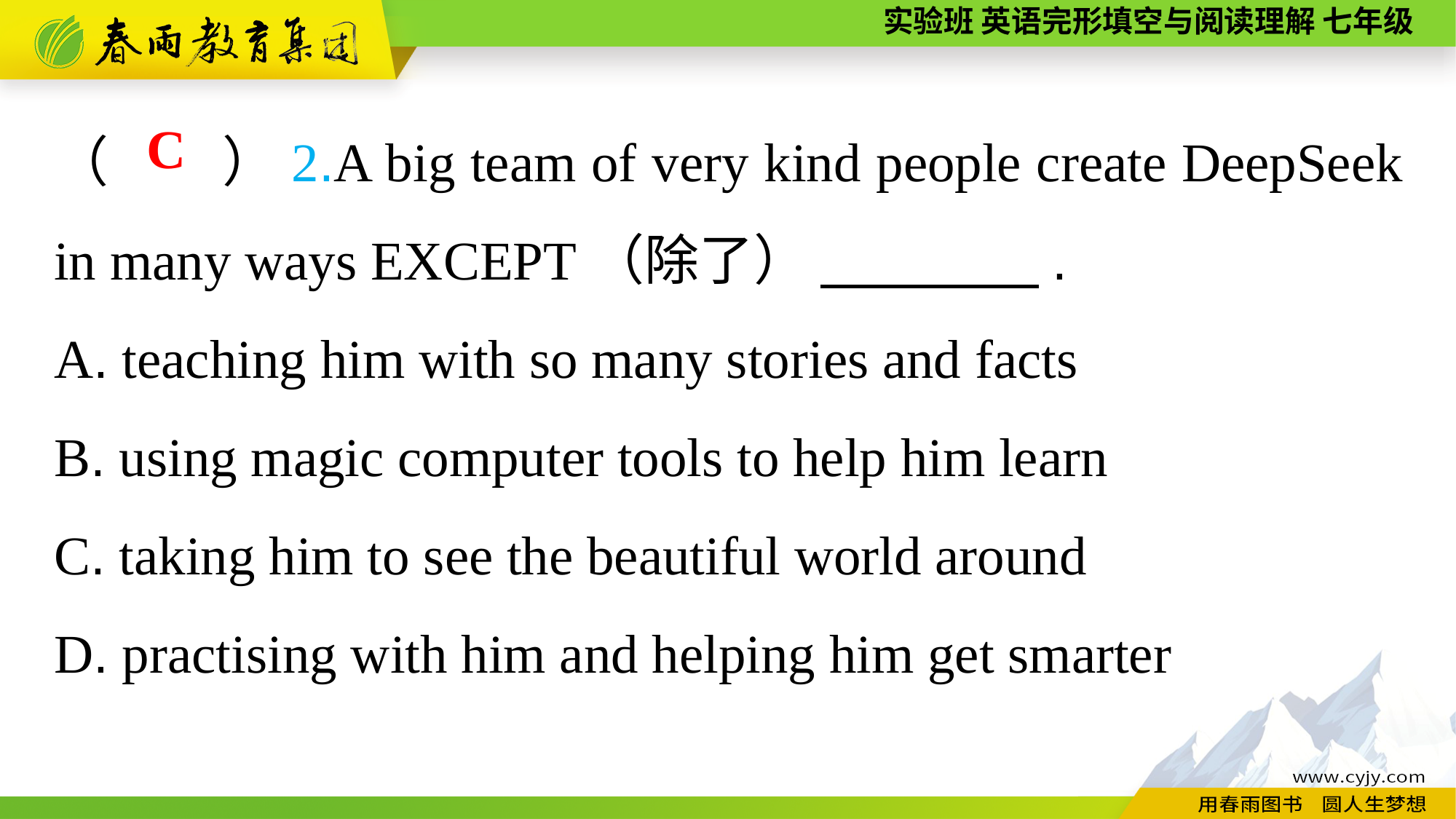

（　　）2.A big team of very kind people create DeepSeek in many ways EXCEPT（除了） 　　　　.
A. teaching him with so many stories and facts
B. using magic computer tools to help him learn
C. taking him to see the beautiful world around
D. practising with him and helping him get smarter
C